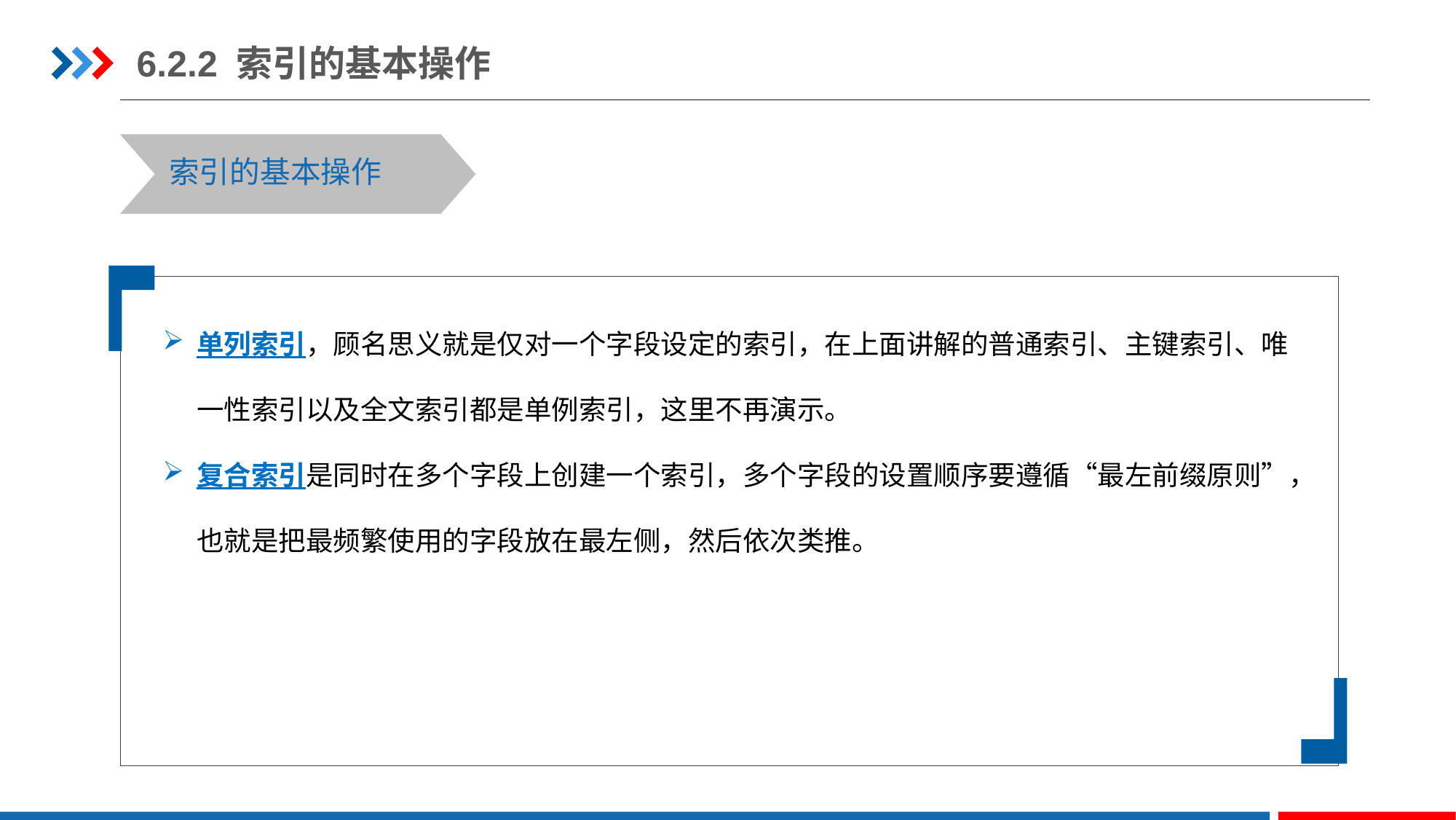

6.2.2 索引的基本操作

索引的基本操作

单列索引，顾名思义就是仅对一个字段设定的索引，在上面讲解的普通索引、主键索引、唯一性索引以及全文索引都是单例索引，这里不再演示。
复合索引是同时在多个字段上创建一个索引，多个字段的设置顺序要遵循“最左前缀原则”，也就是把最频繁使用的字段放在最左侧，然后依次类推。